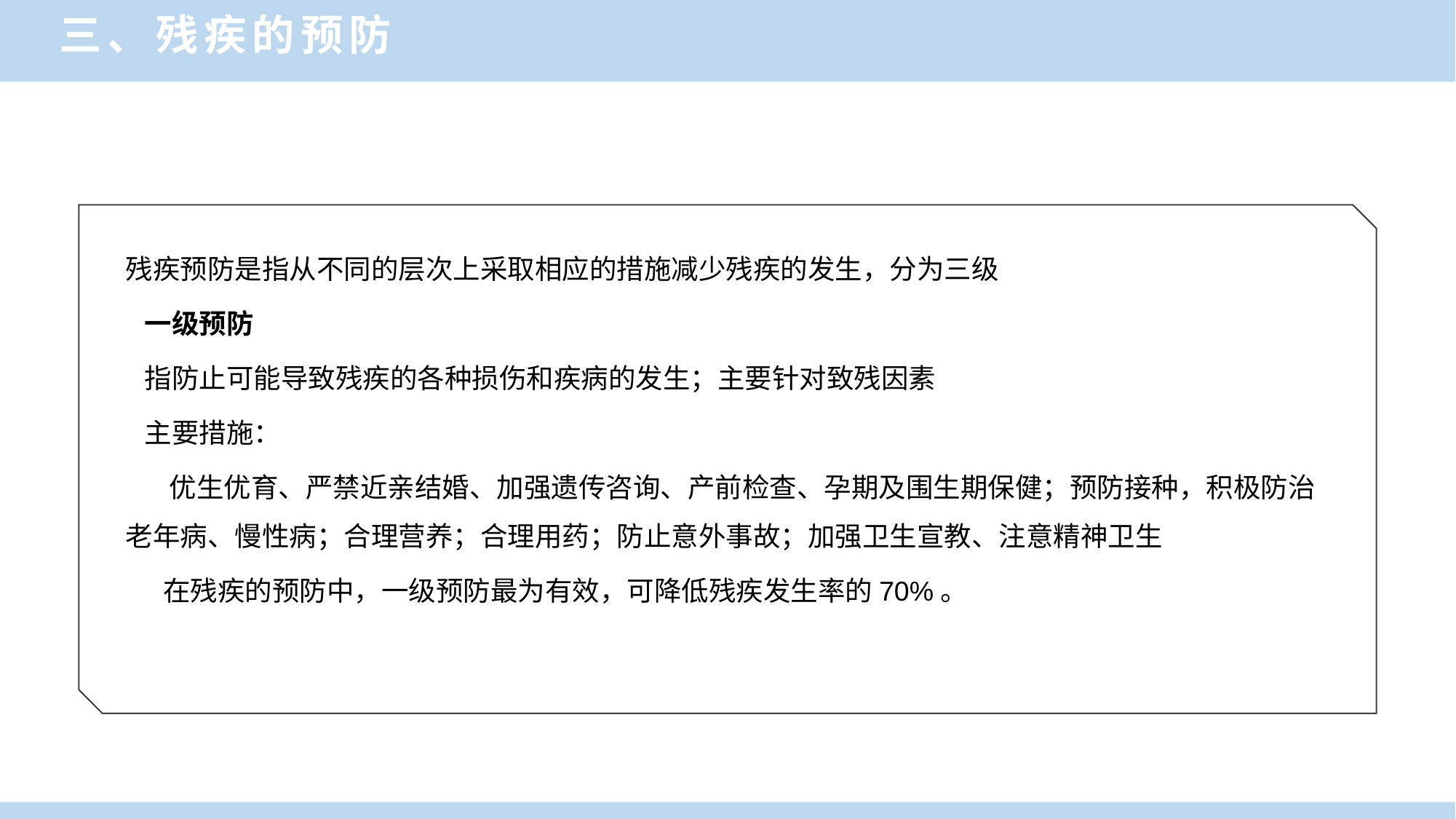

三、残疾的预防

残疾预防是指从不同的层次上采取相应的措施减少残疾的发生，分为三级
  一级预防
  指防止可能导致残疾的各种损伤和疾病的发生；主要针对致残因素
  主要措施：
      优生优育、严禁近亲结婚、加强遗传咨询、产前检查、孕期及围生期保健；预防接种，积极防治老年病、慢性病；合理营养；合理用药；防止意外事故；加强卫生宣教、注意精神卫生
     在残疾的预防中，一级预防最为有效，可降低残疾发生率的70%。